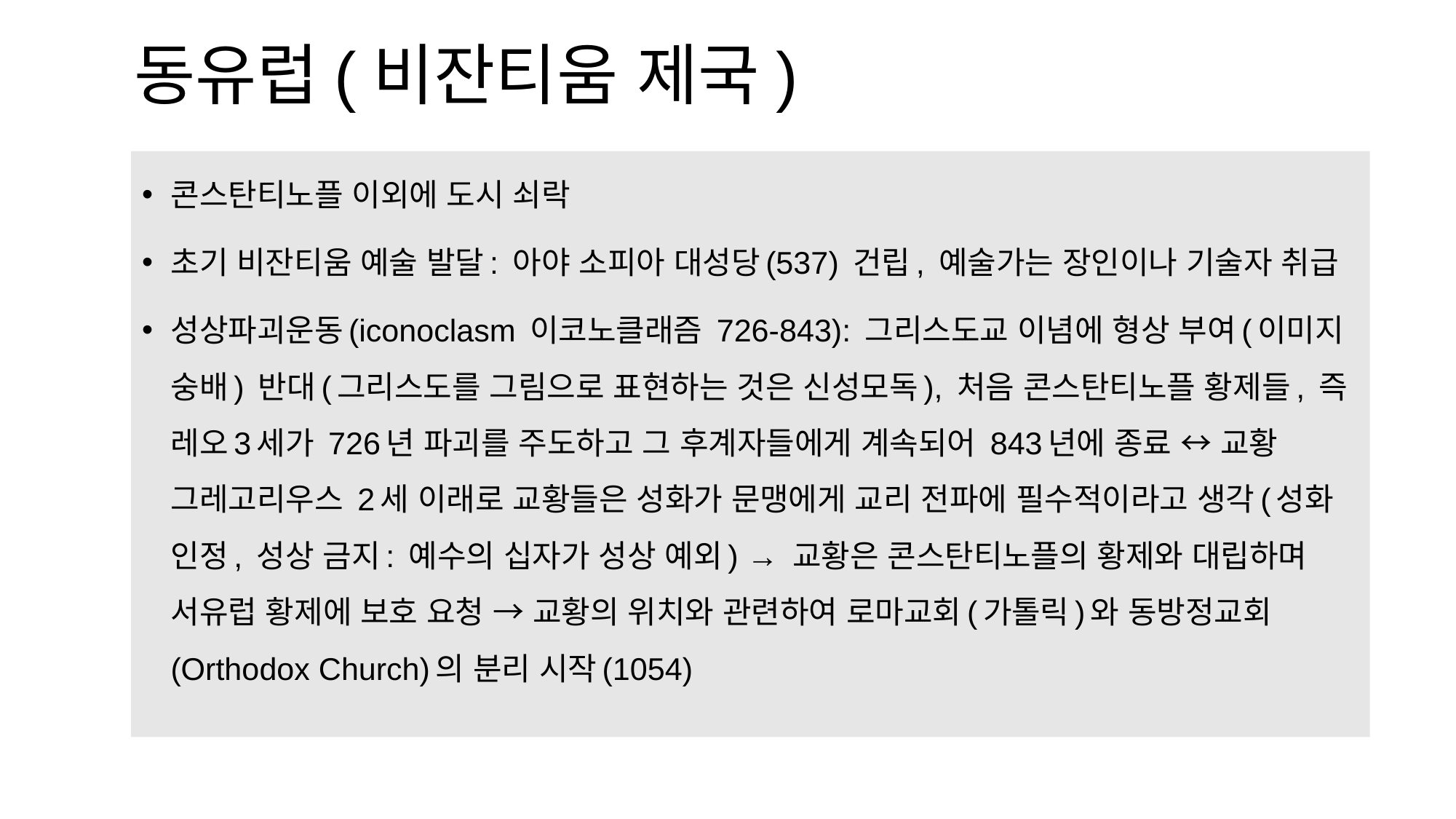

# 동유럽(비잔티움 제국)
콘스탄티노플 이외에 도시 쇠락
초기 비잔티움 예술 발달: 아야 소피아 대성당(537) 건립, 예술가는 장인이나 기술자 취급
성상파괴운동(iconoclasm 이코노클래즘 726-843): 그리스도교 이념에 형상 부여(이미지 숭배) 반대(그리스도를 그림으로 표현하는 것은 신성모독), 처음 콘스탄티노플 황제들, 즉 레오3세가 726년 파괴를 주도하고 그 후계자들에게 계속되어 843년에 종료 ↔ 교황 그레고리우스 2세 이래로 교황들은 성화가 문맹에게 교리 전파에 필수적이라고 생각(성화 인정, 성상 금지: 예수의 십자가 성상 예외) → 교황은 콘스탄티노플의 황제와 대립하며 서유럽 황제에 보호 요청 → 교황의 위치와 관련하여 로마교회(가톨릭)와 동방정교회(Orthodox Church)의 분리 시작(1054)